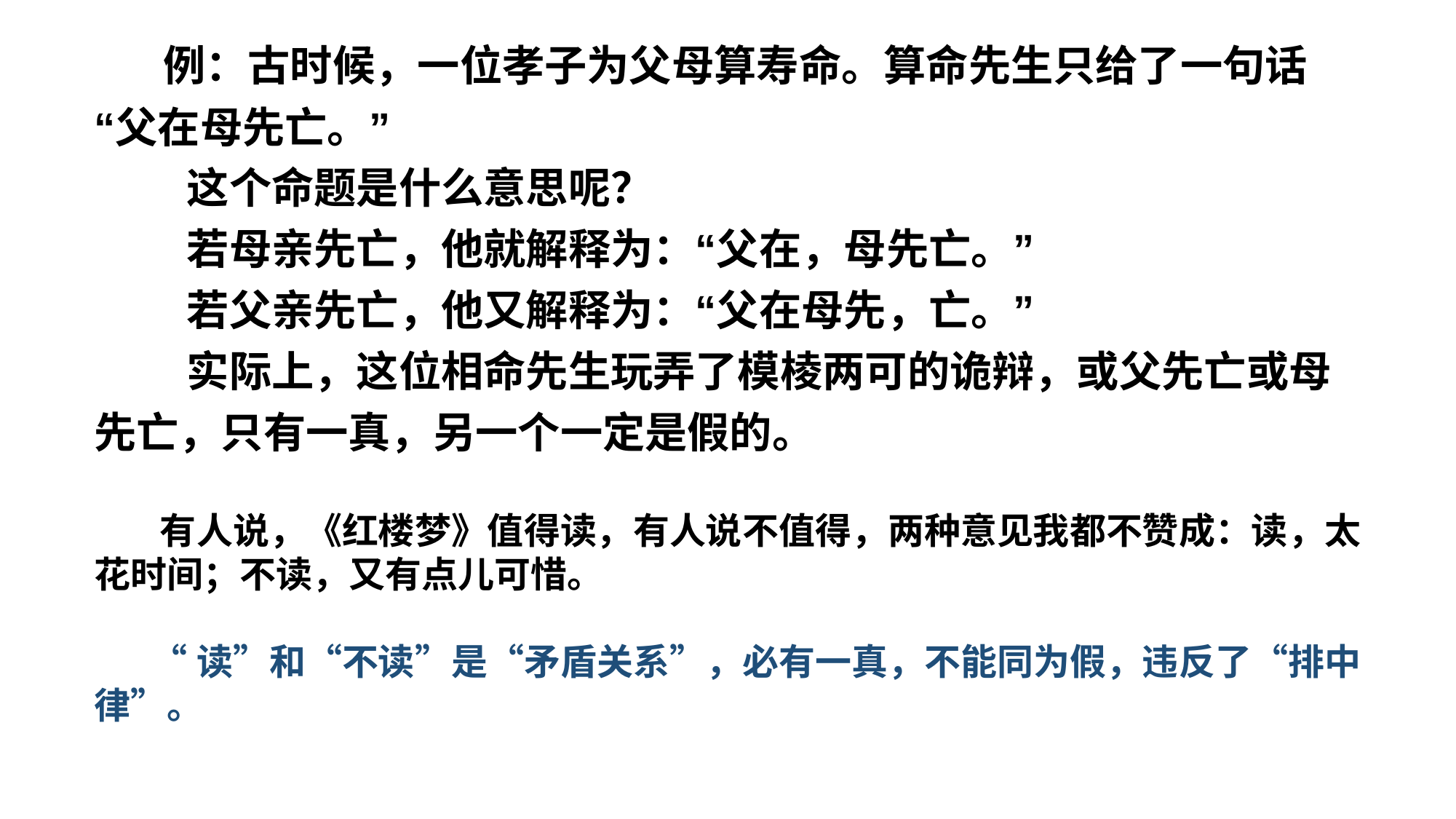

例：古时候，一位孝子为父母算寿命。算命先生只给了一句话“父在母先亡。”
       这个命题是什么意思呢？
       若母亲先亡，他就解释为：“父在，母先亡。”
       若父亲先亡，他又解释为：“父在母先，亡。”
       实际上，这位相命先生玩弄了模棱两可的诡辩，或父先亡或母先亡，只有一真，另一个一定是假的。
       有人说，《红楼梦》值得读，有人说不值得，两种意见我都不赞成：读，太花时间；不读，又有点儿可惜。

       “读”和“不读”是“矛盾关系”，必有一真，不能同为假，违反了“排中律”。